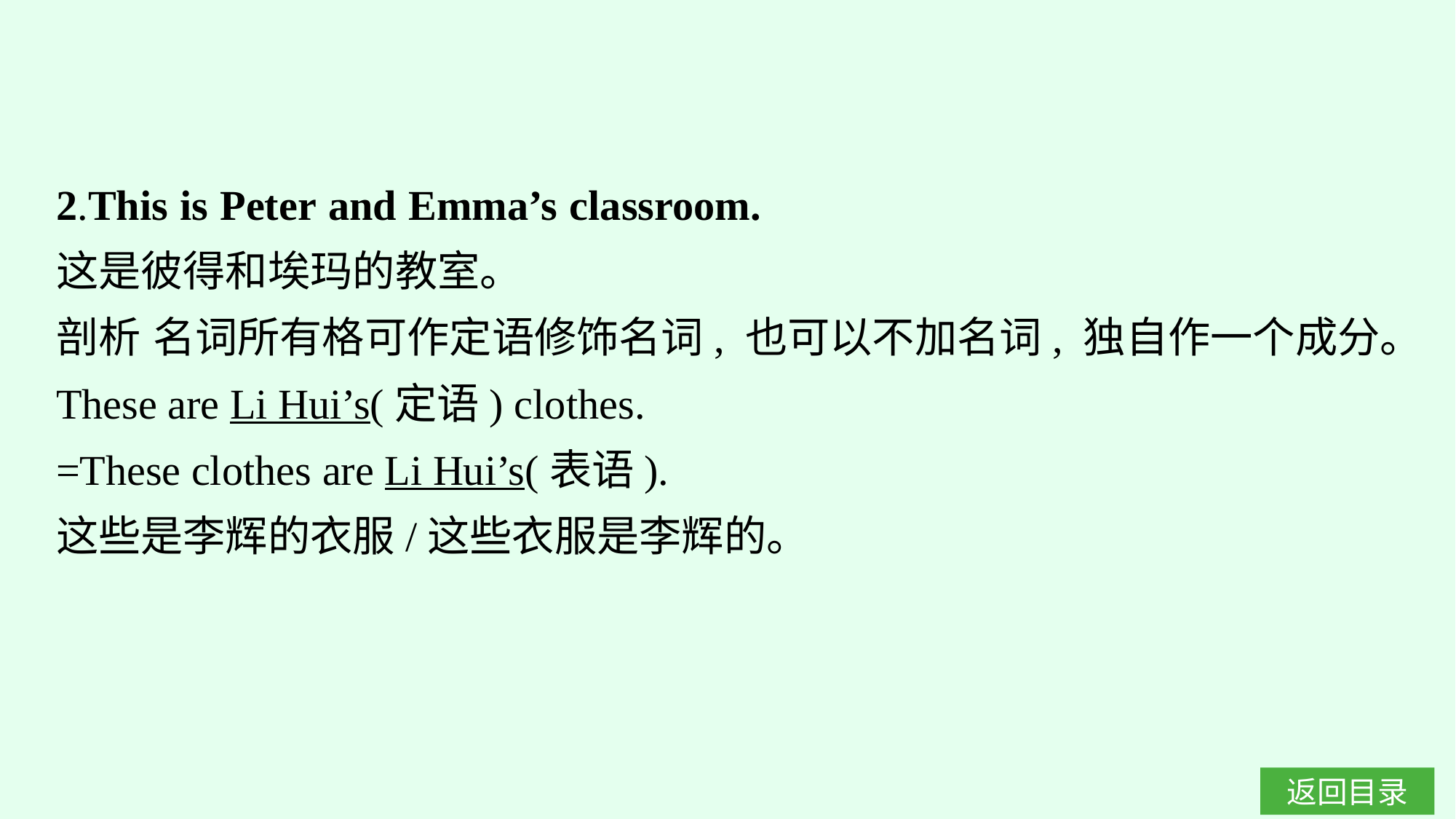

2.This is Peter and Emma’s classroom.
这是彼得和埃玛的教室。
剖析 名词所有格可作定语修饰名词, 也可以不加名词, 独自作一个成分。
These are Li Hui’s(定语) clothes.
=These clothes are Li Hui’s(表语).
这些是李辉的衣服/这些衣服是李辉的。